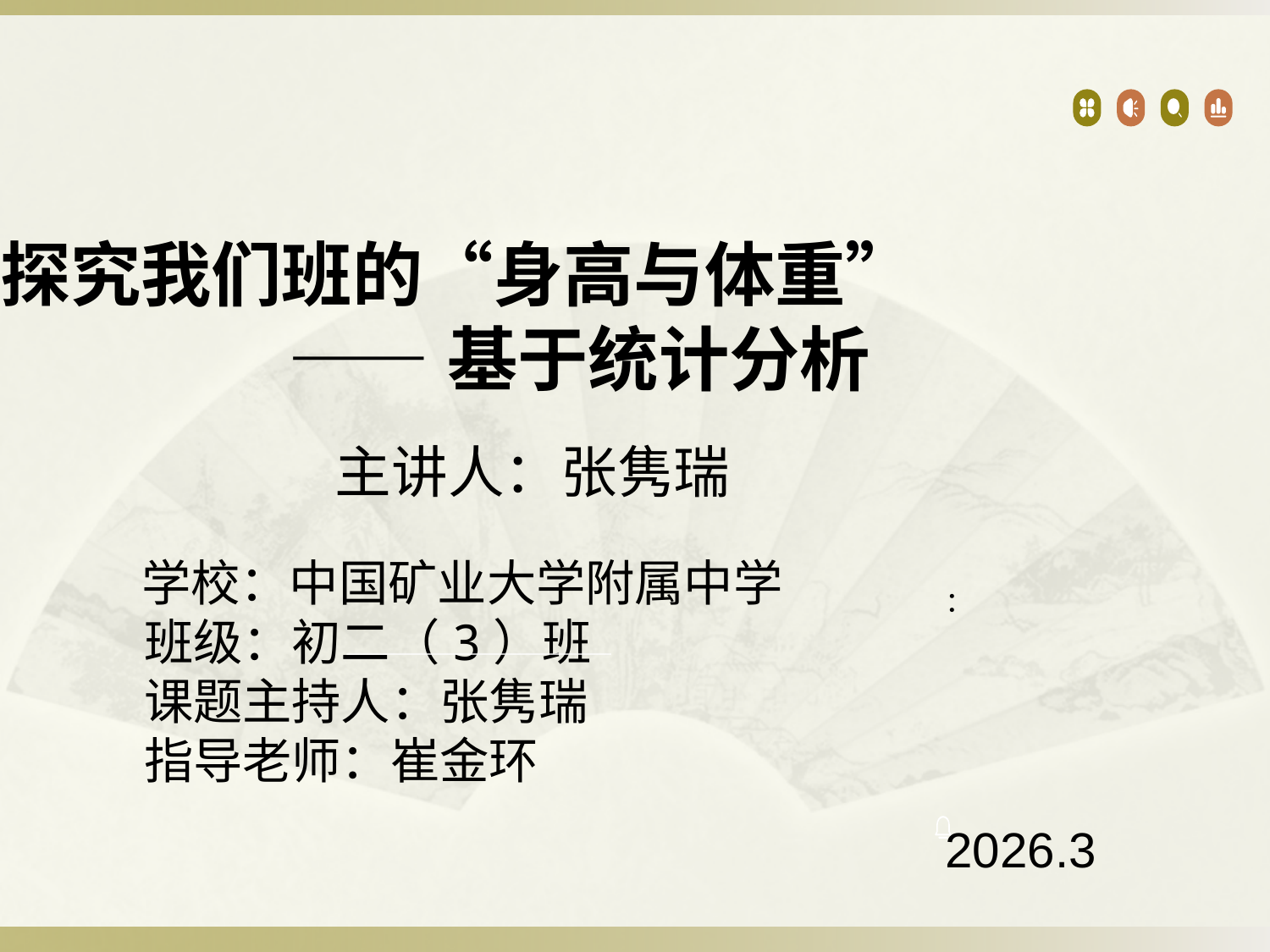

探究我们班的“身高与体重”
                  ——基于统计分析

                 学校：中国矿业大学附属中学
            班级：初二（3）班
            课题主持人：张隽瑞
            指导老师：崔金环

主讲人：张隽瑞
：

2026.3